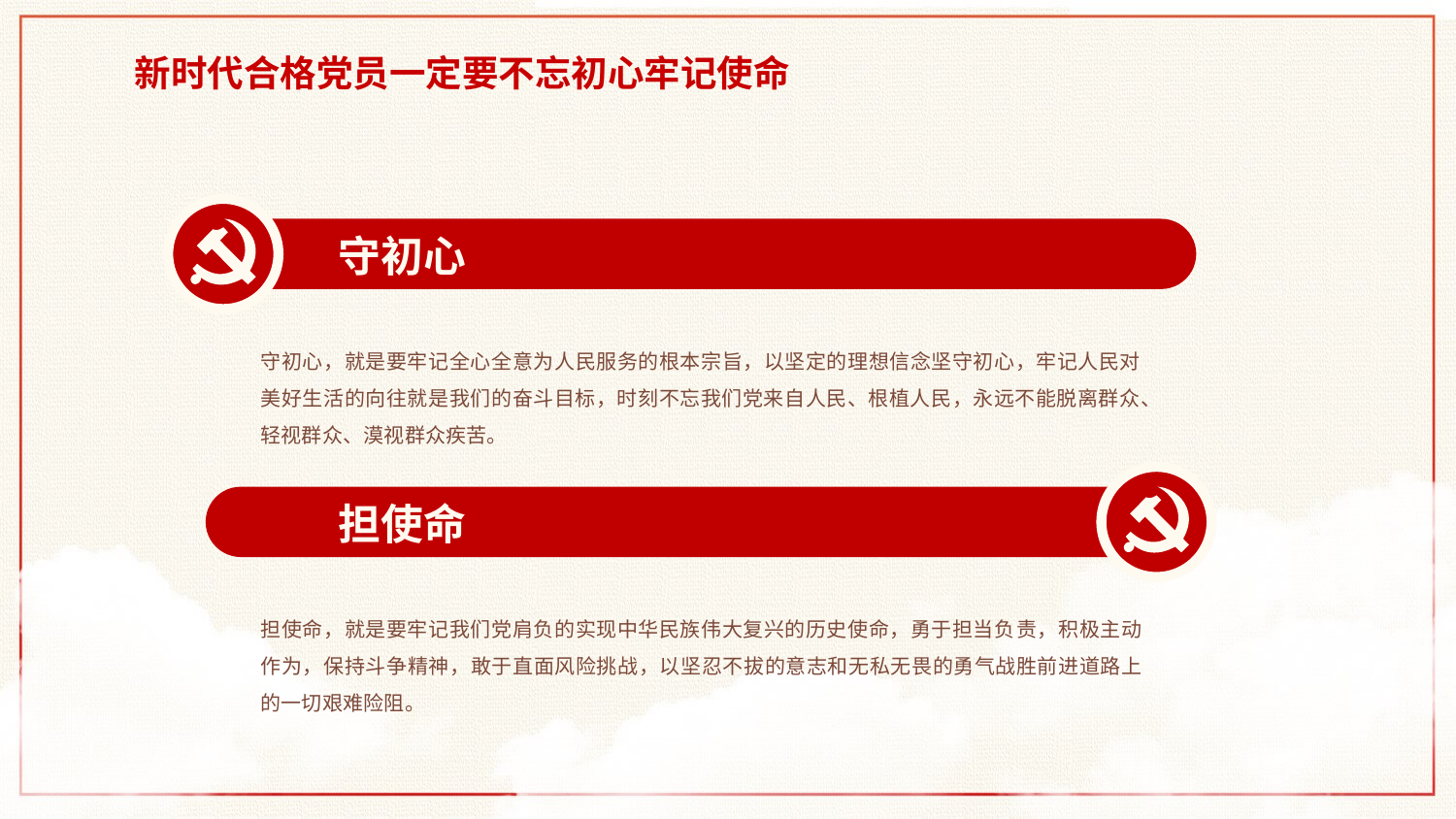

新时代合格党员一定要不忘初心牢记使命

守初心
守初心，就是要牢记全心全意为人民服务的根本宗旨，以坚定的理想信念坚守初心，牢记人民对美好生活的向往就是我们的奋斗目标，时刻不忘我们党来自人民、根植人民，永远不能脱离群众、轻视群众、漠视群众疾苦。

担使命
担使命，就是要牢记我们党肩负的实现中华民族伟大复兴的历史使命，勇于担当负责，积极主动作为，保持斗争精神，敢于直面风险挑战，以坚忍不拔的意志和无私无畏的勇气战胜前进道路上的一切艰难险阻。